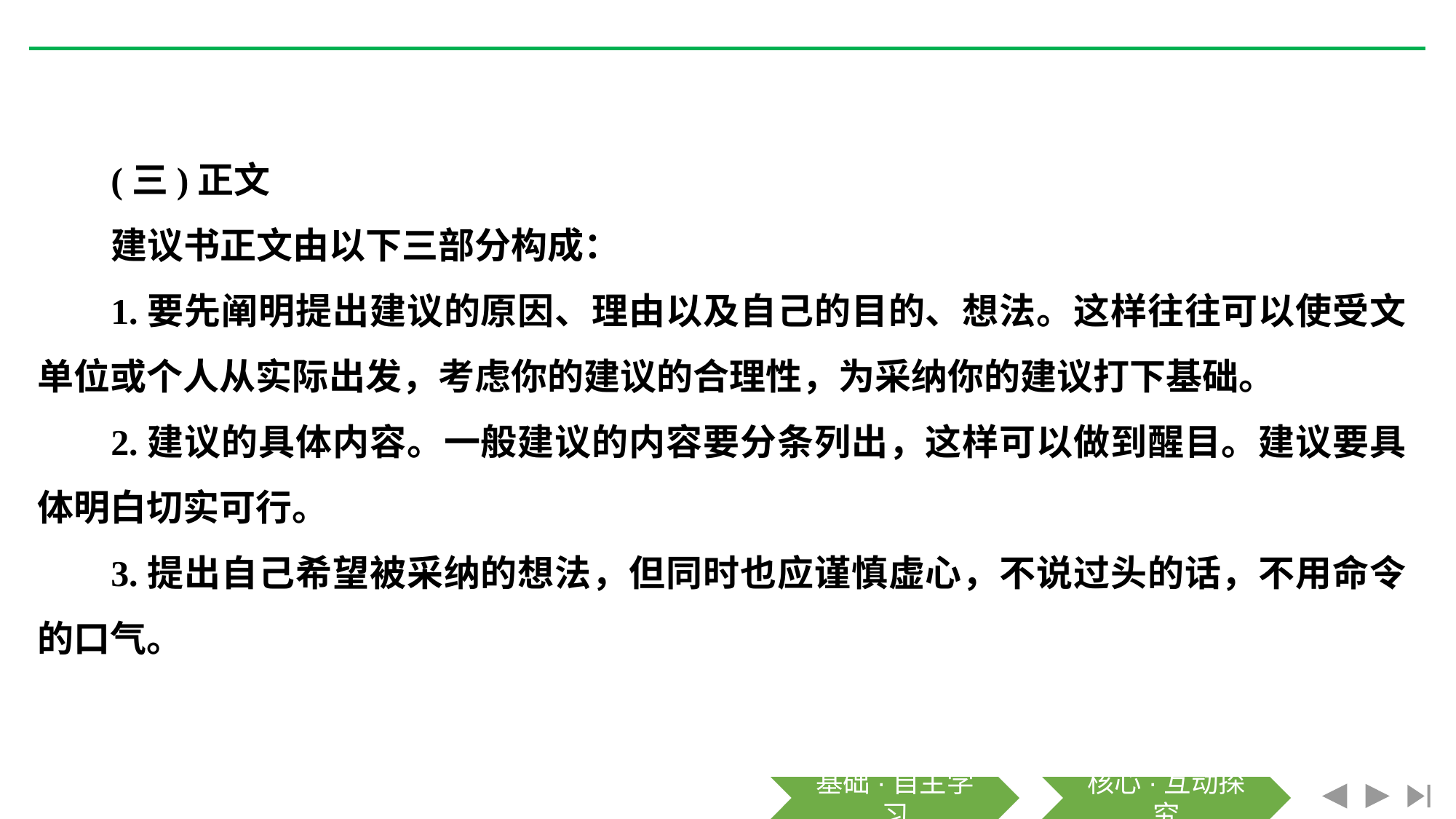

(三)正文
建议书正文由以下三部分构成：
1.要先阐明提出建议的原因、理由以及自己的目的、想法。这样往往可以使受文单位或个人从实际出发，考虑你的建议的合理性，为采纳你的建议打下基础。
2.建议的具体内容。一般建议的内容要分条列出，这样可以做到醒目。建议要具体明白切实可行。
3.提出自己希望被采纳的想法，但同时也应谨慎虚心，不说过头的话，不用命令的口气。